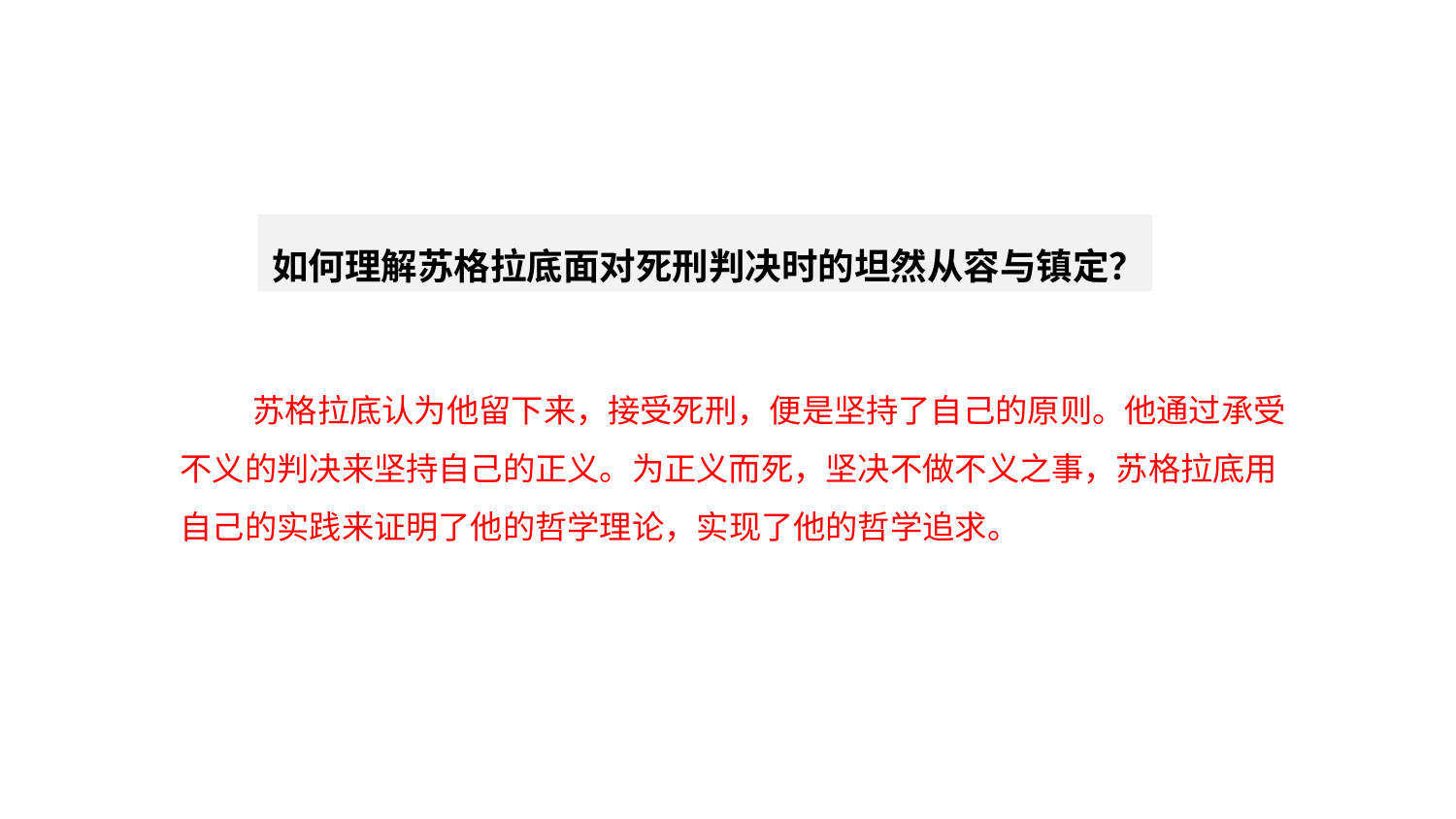

合作探究
如何理解苏格拉底面对死刑判决时的坦然从容与镇定？
苏格拉底认为他留下来，接受死刑，便是坚持了自己的原则。他通过承受不义的判决来坚持自己的正义。为正义而死，坚决不做不义之事，苏格拉底用自己的实践来证明了他的哲学理论，实现了他的哲学追求。